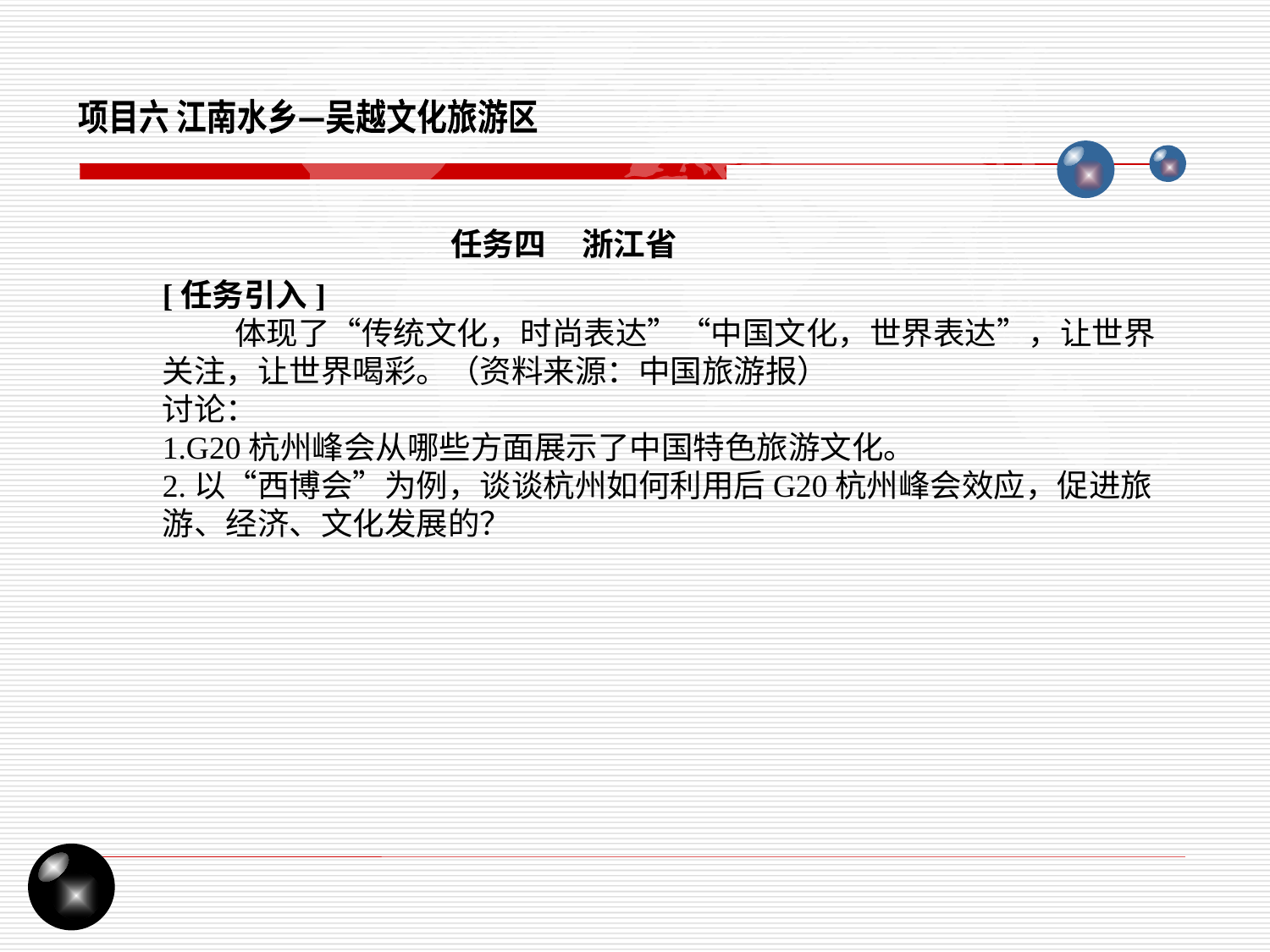

项目六 江南水乡—吴越文化旅游区
任务四     浙江省
[任务引入]
         体现了“传统文化，时尚表达”“中国文化，世界表达”，让世界关注，让世界喝彩。（资料来源：中国旅游报）
讨论：
1.G20杭州峰会从哪些方面展示了中国特色旅游文化。
2.以“西博会”为例，谈谈杭州如何利用后G20杭州峰会效应，促进旅游、经济、文化发展的？